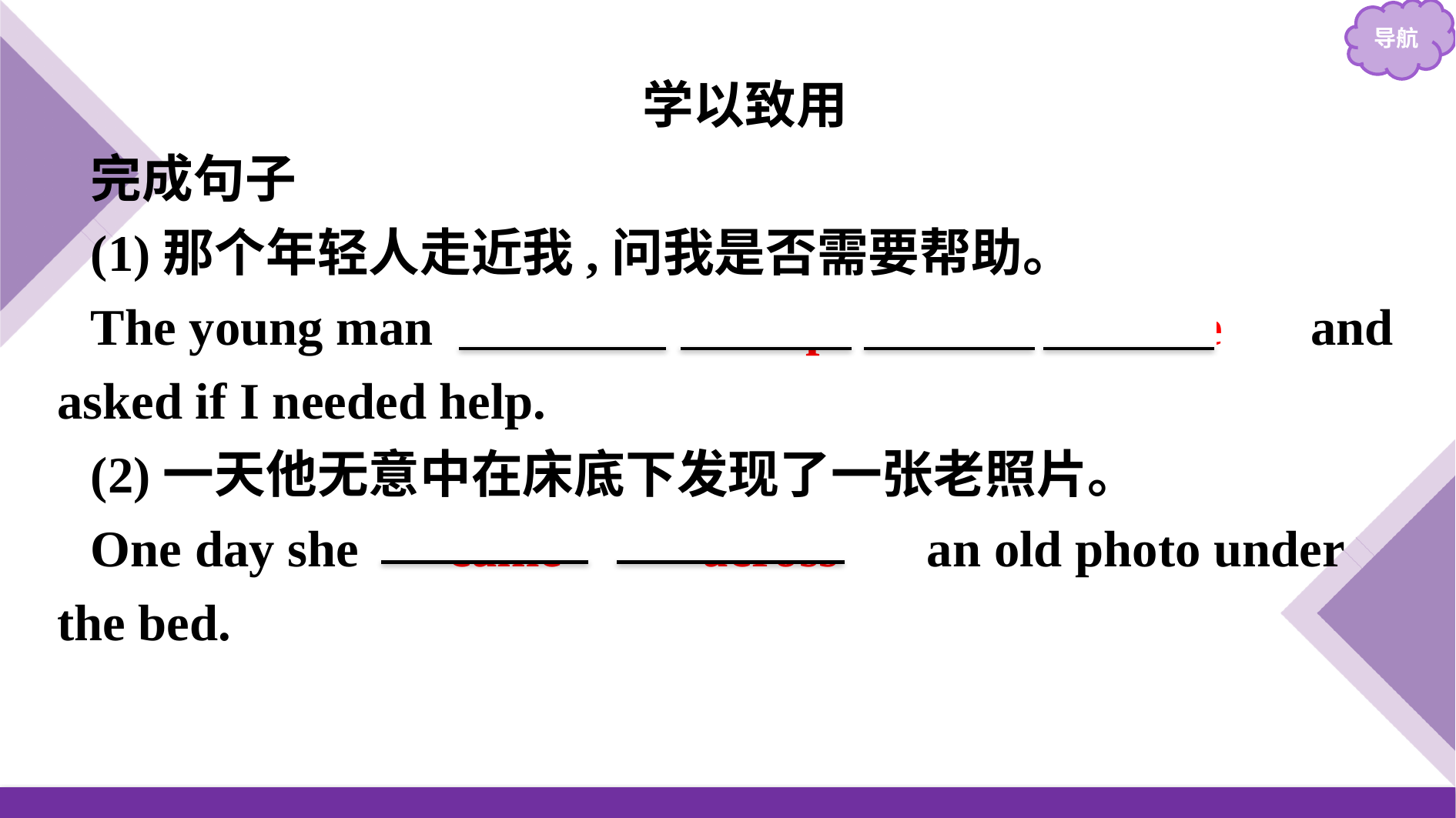

学以致用
完成句子
(1)那个年轻人走近我,问我是否需要帮助。
The young man 　came　 　up　 　to　 　me　 and asked if I needed help.
(2)一天他无意中在床底下发现了一张老照片。
One day she 　came　 　across　 an old photo under the bed.